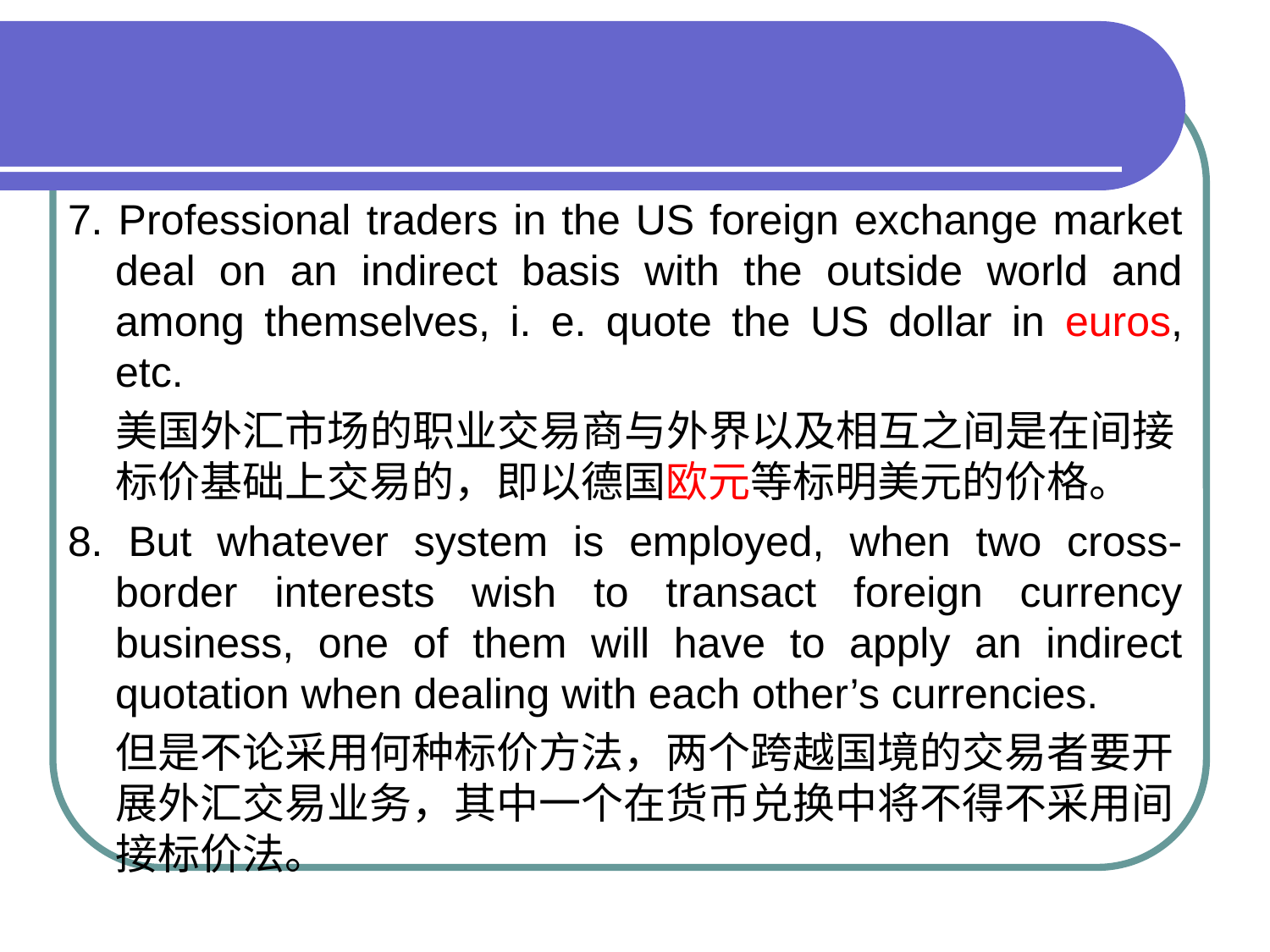

#
7. Professional traders in the US foreign exchange market deal on an indirect basis with the outside world and among themselves, i. e. quote the US dollar in euros, etc.
    美国外汇市场的职业交易商与外界以及相互之间是在间接标价基础上交易的，即以德国欧元等标明美元的价格。
8. But whatever system is employed, when two cross-border interests wish to transact foreign currency business, one of them will have to apply an indirect quotation when dealing with each other’s currencies.
    但是不论采用何种标价方法，两个跨越国境的交易者要开展外汇交易业务，其中一个在货币兑换中将不得不采用间接标价法。